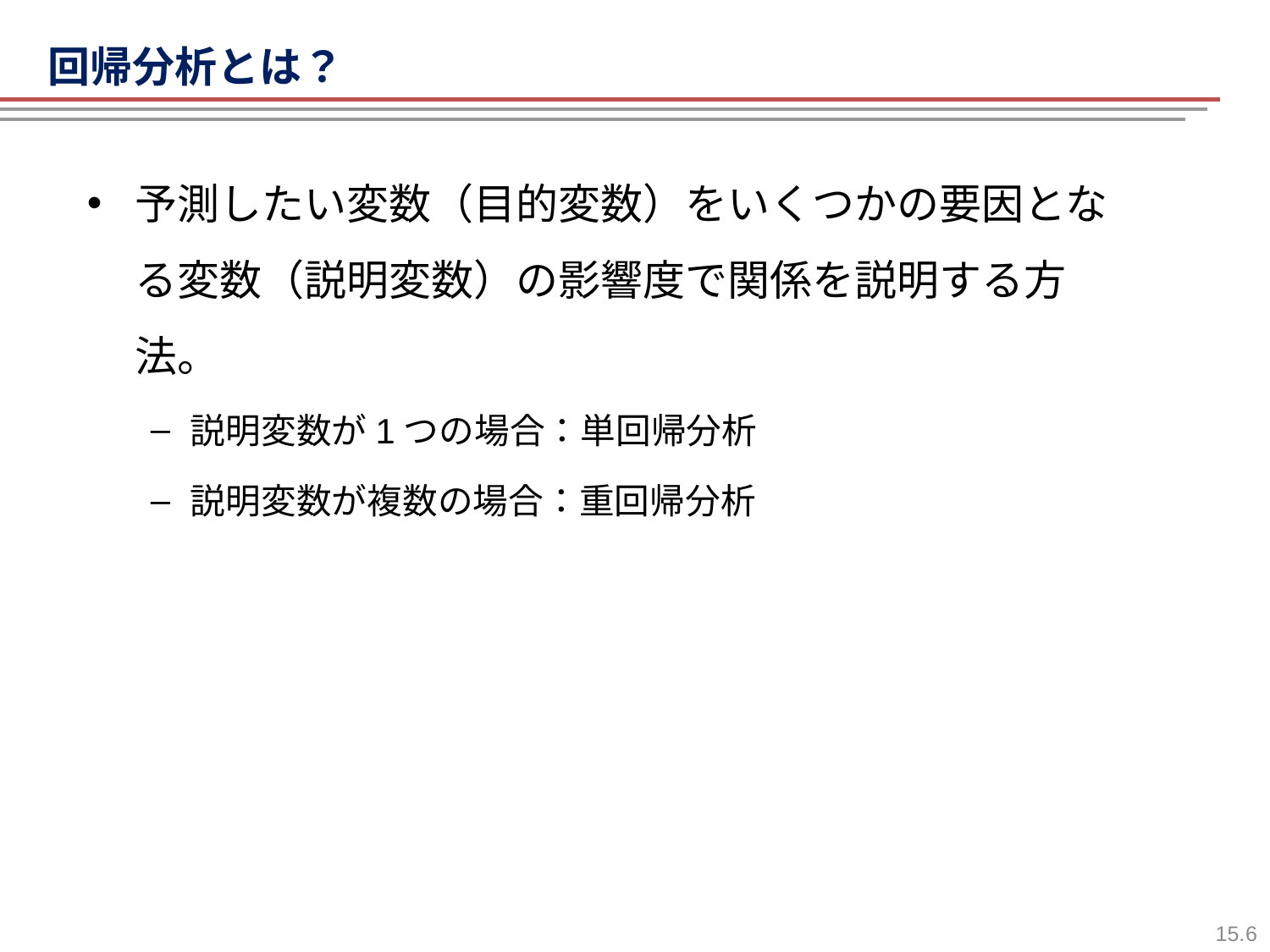

回帰分析とは？
# 講義の目的

予測したい変数（目的変数）をいくつかの要因となる変数（説明変数）の影響度で関係を説明する方法。
説明変数が1つの場合：単回帰分析
説明変数が複数の場合：重回帰分析
6